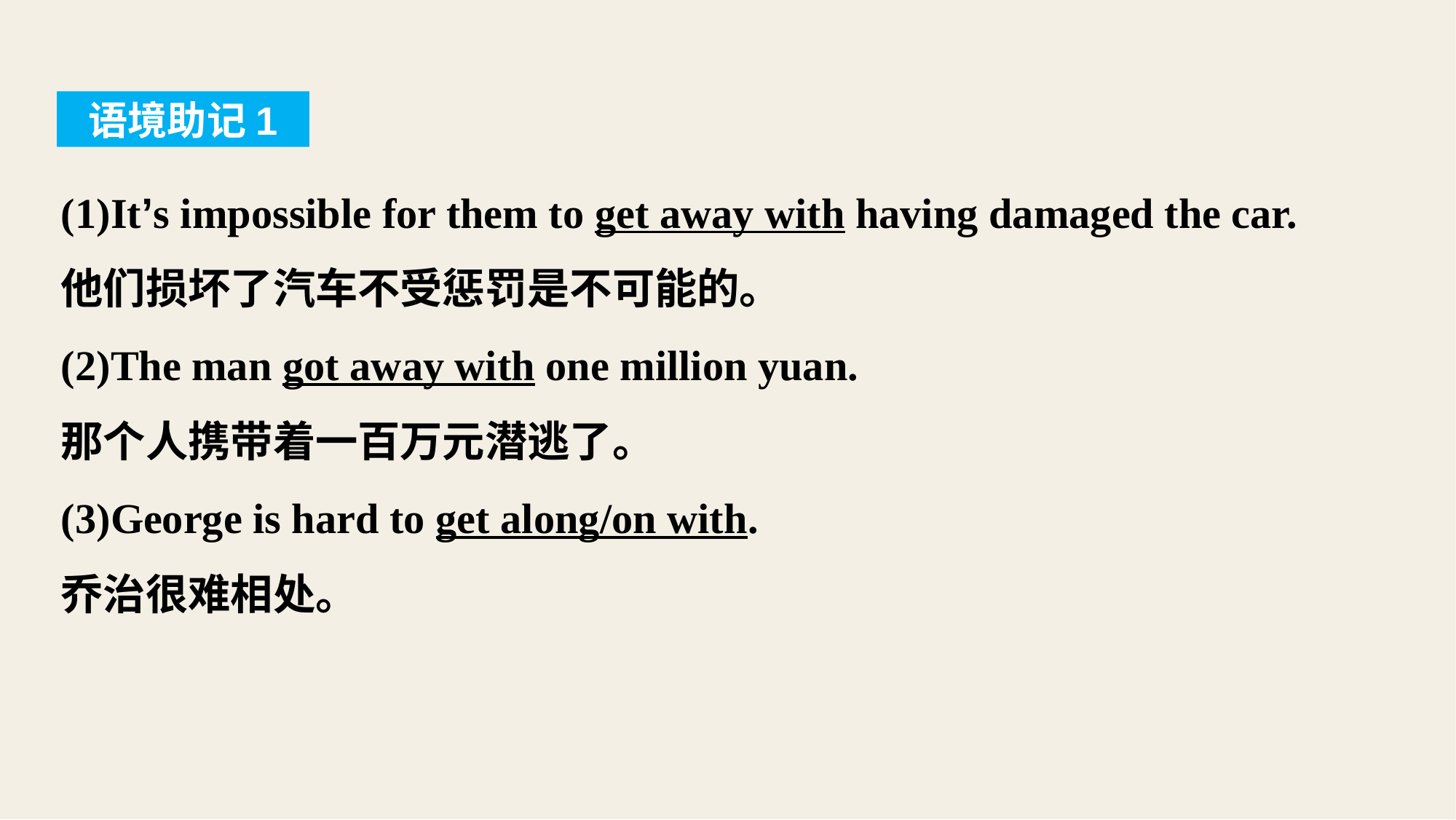

语境助记1
(1)It’s impossible for them to get away with having damaged the car.
他们损坏了汽车不受惩罚是不可能的。
(2)The man got away with one million yuan.
那个人携带着一百万元潜逃了。
(3)George is hard to get along/on with.
乔治很难相处。